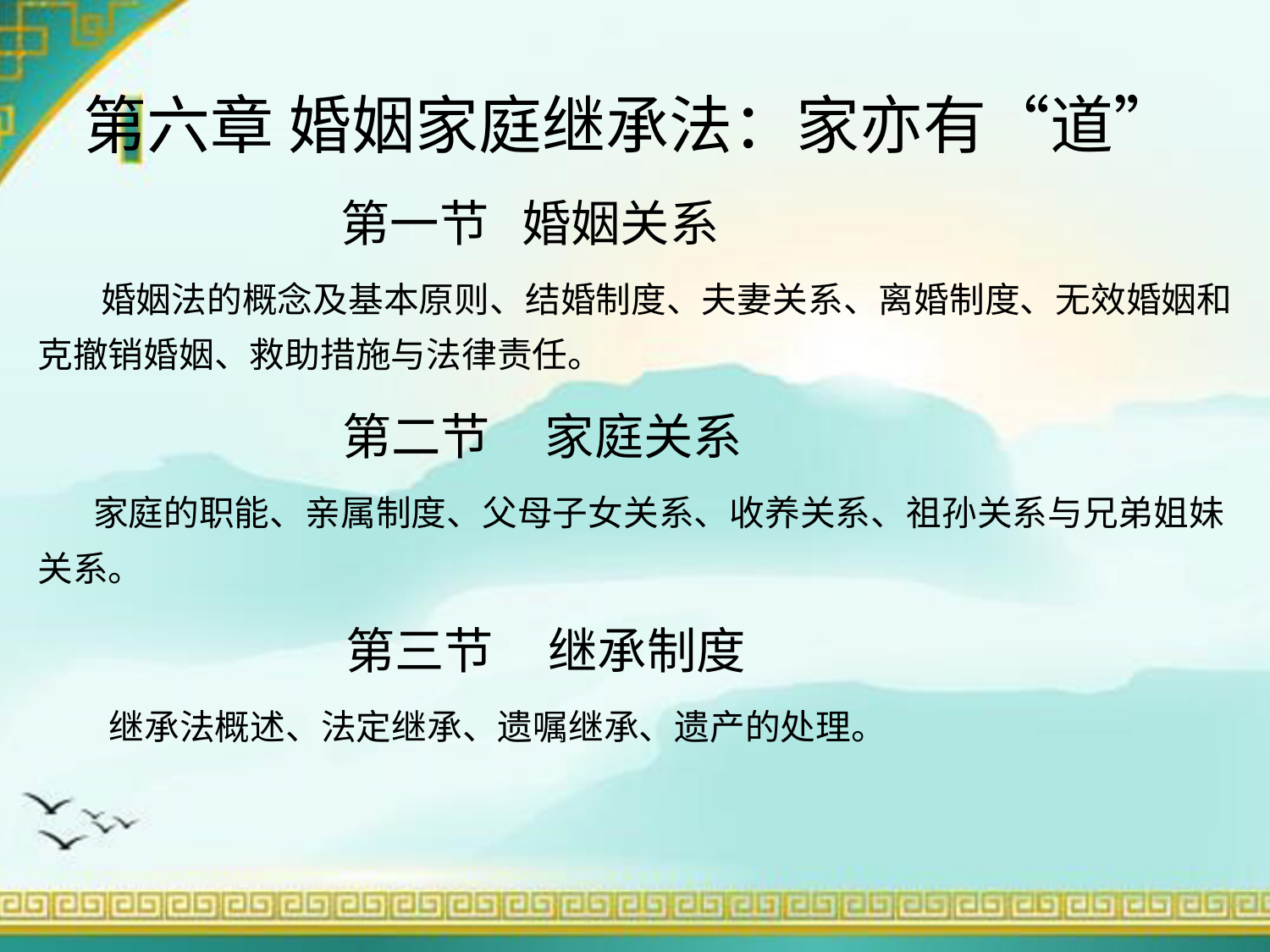

第六章 婚姻家庭继承法：家亦有“道”
                                    第一节   婚姻关系
       婚姻法的概念及基本原则、结婚制度、夫妻关系、离婚制度、无效婚姻和克撤销婚姻、救助措施与法律责任。
                                     第二节     家庭关系
      家庭的职能、亲属制度、父母子女关系、收养关系、祖孙关系与兄弟姐妹关系。
                                     第三节     继承制度
        继承法概述、法定继承、遗嘱继承、遗产的处理。